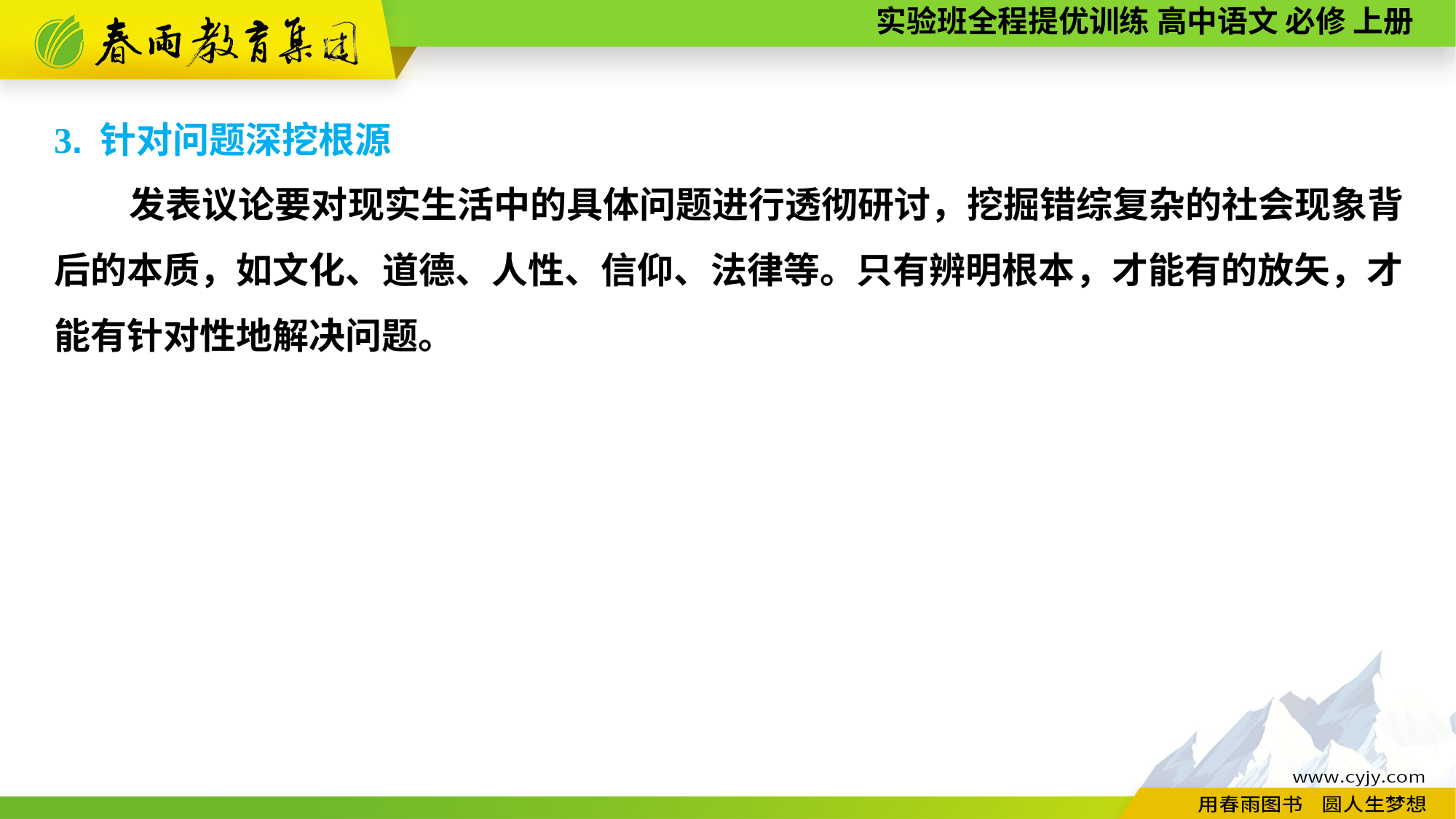

3. 针对问题深挖根源
发表议论要对现实生活中的具体问题进行透彻研讨，挖掘错综复杂的社会现象背后的本质，如文化、道德、人性、信仰、法律等。只有辨明根本，才能有的放矢，才能有针对性地解决问题。